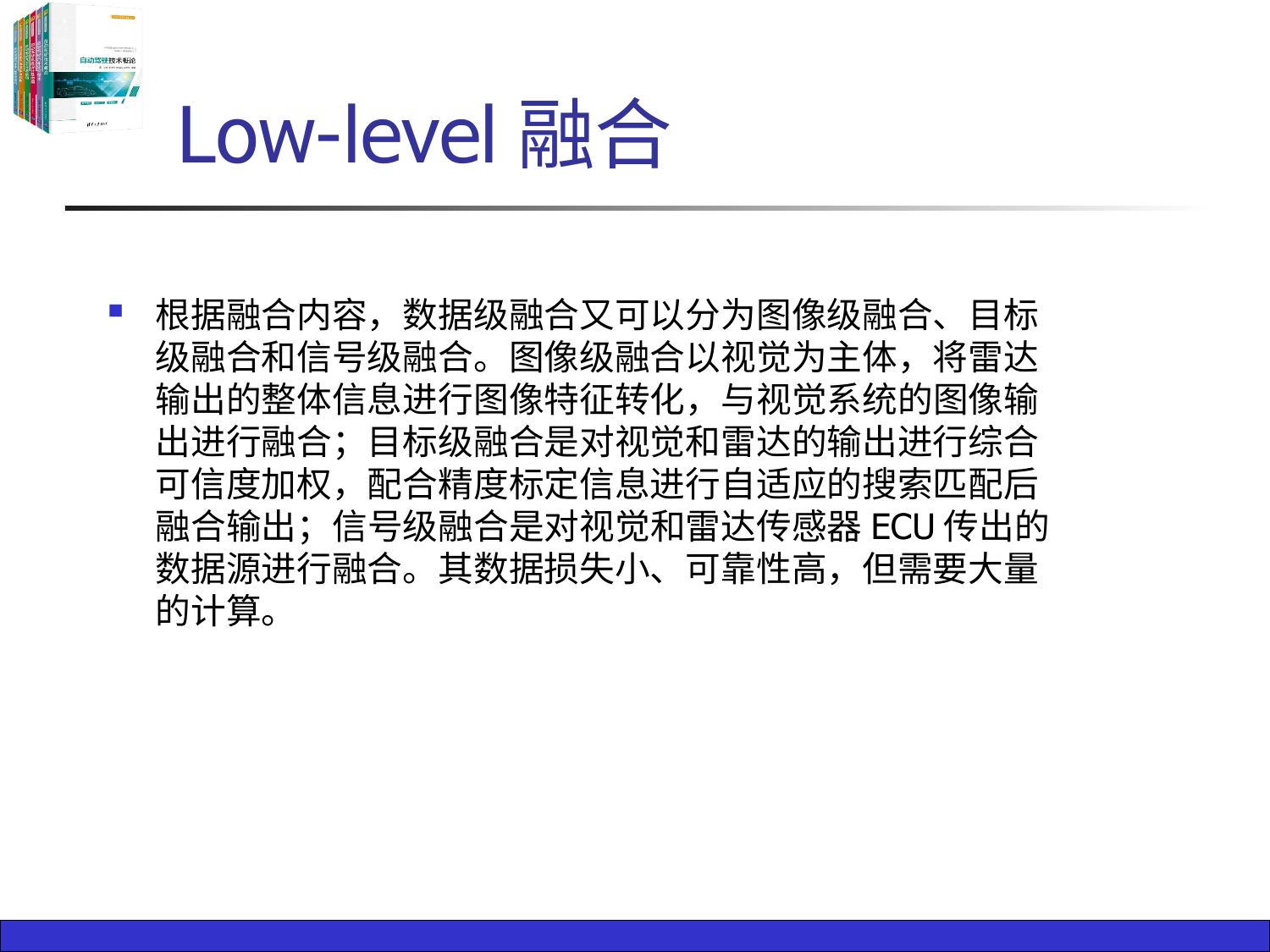

# Low-level融合
根据融合内容，数据级融合又可以分为图像级融合、目标级融合和信号级融合。图像级融合以视觉为主体，将雷达输出的整体信息进行图像特征转化，与视觉系统的图像输出进行融合；目标级融合是对视觉和雷达的输出进行综合可信度加权，配合精度标定信息进行自适应的搜索匹配后融合输出；信号级融合是对视觉和雷达传感器ECU传出的数据源进行融合。其数据损失小、可靠性高，但需要大量的计算。